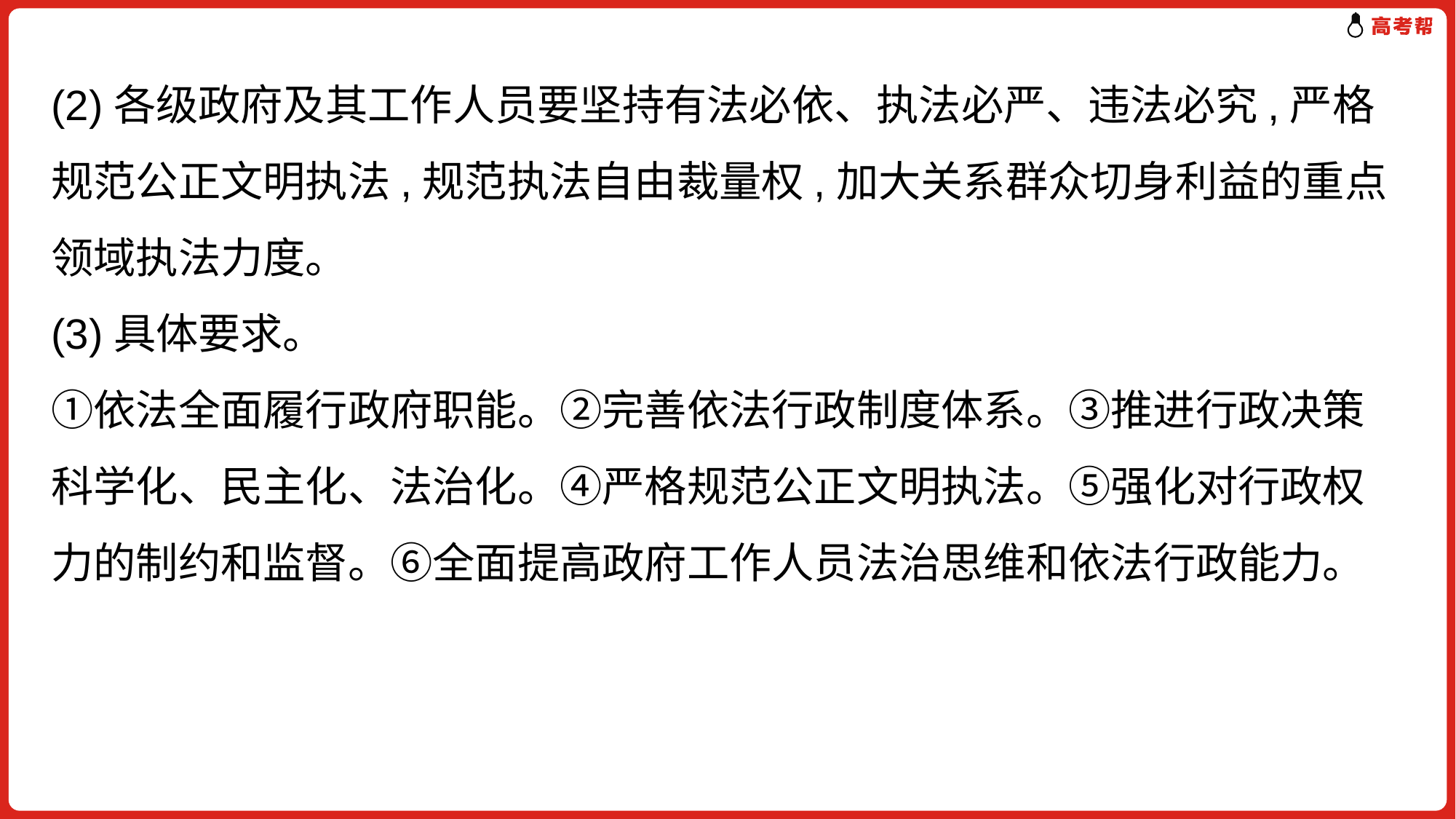

# (2)各级政府及其工作人员要坚持有法必依、执法必严、违法必究,严格规范公正文明执法,规范执法自由裁量权,加大关系群众切身利益的重点领域执法力度。 (3)具体要求。 ①依法全面履行政府职能。②完善依法行政制度体系。③推进行政决策科学化、民主化、法治化。④严格规范公正文明执法。⑤强化对行政权力的制约和监督。⑥全面提高政府工作人员法治思维和依法行政能力。